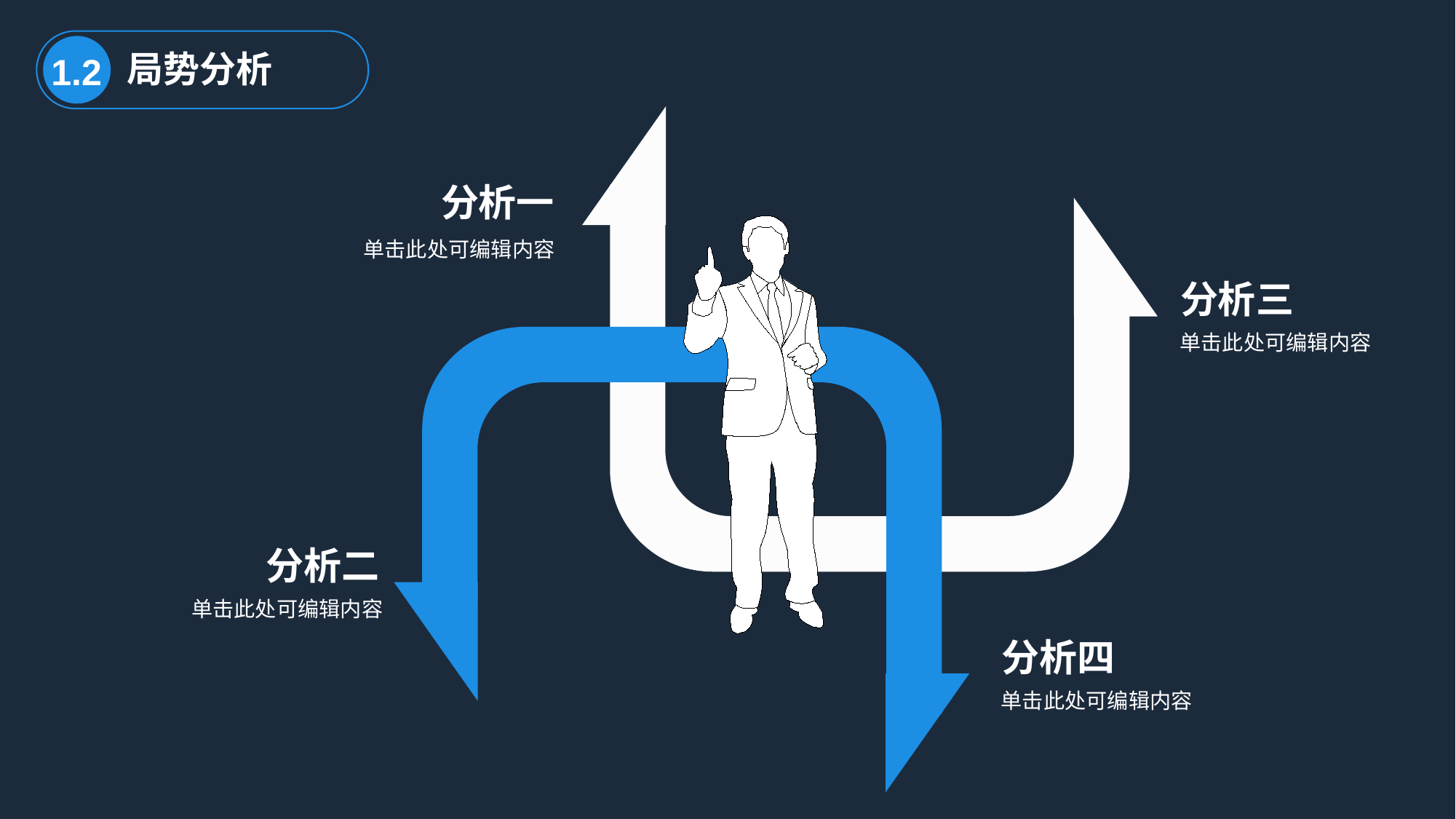

局势分析
1.2

分析一

单击此处可编辑内容
分析三

单击此处可编辑内容
分析二
单击此处可编辑内容
分析四
单击此处可编辑内容